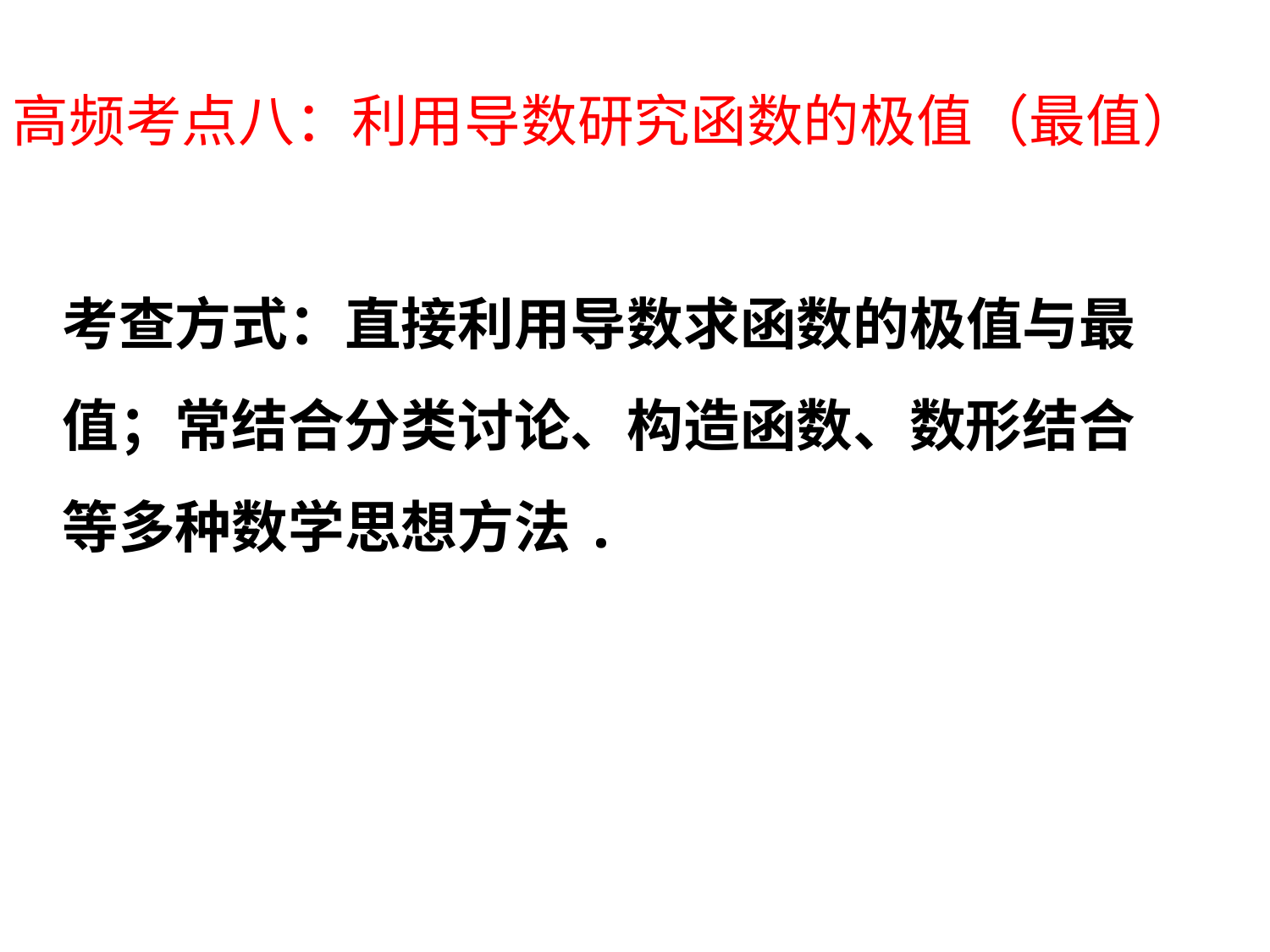

高频考点八：利用导数研究函数的极值（最值）
考查方式：直接利用导数求函数的极值与最值；常结合分类讨论、构造函数、数形结合等多种数学思想方法.